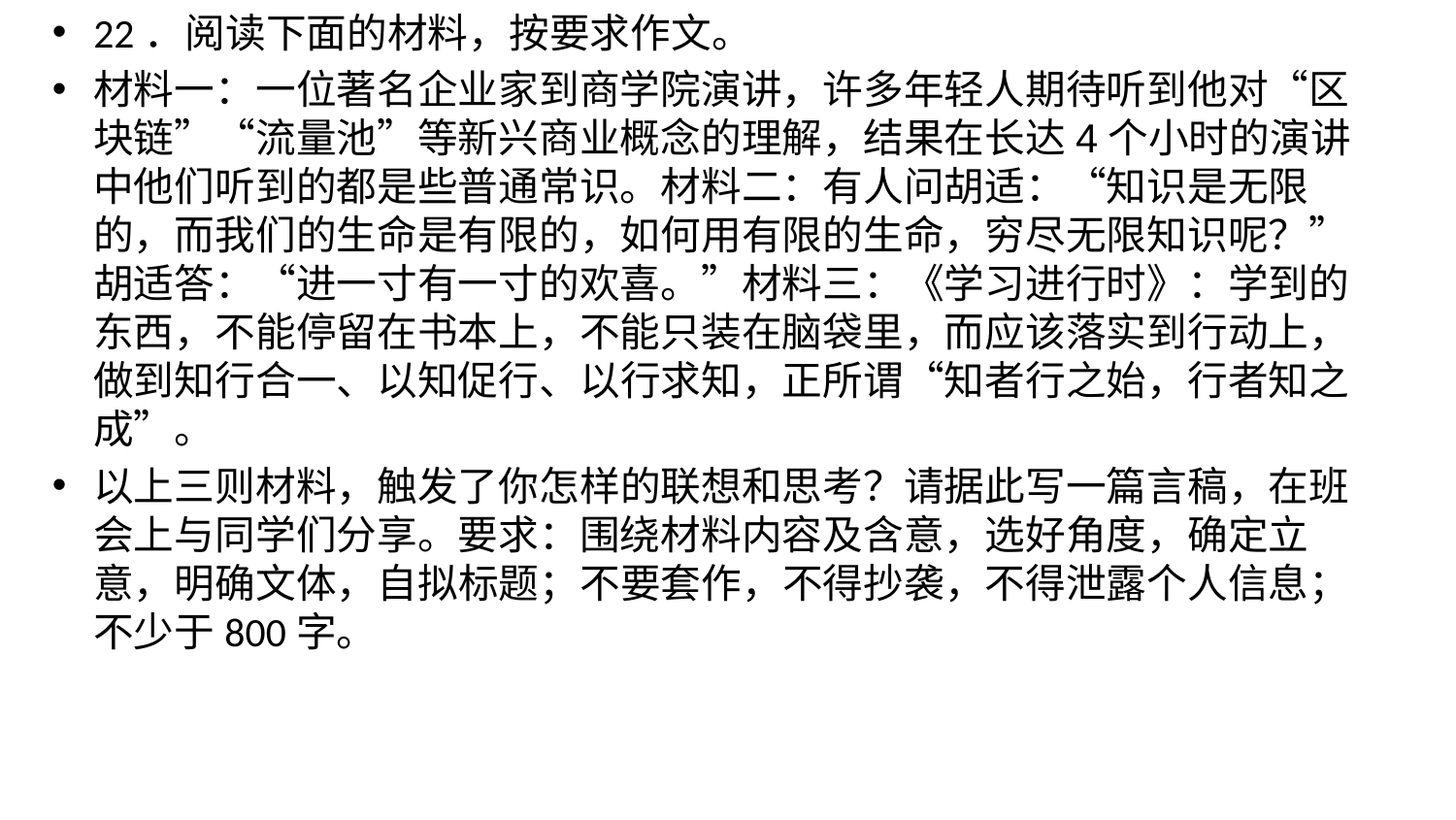

22．阅读下面的材料，按要求作文。
材料一：一位著名企业家到商学院演讲，许多年轻人期待听到他对“区块链”“流量池”等新兴商业概念的理解，结果在长达4个小时的演讲中他们听到的都是些普通常识。材料二：有人问胡适：“知识是无限的，而我们的生命是有限的，如何用有限的生命，穷尽无限知识呢？”胡适答：“进一寸有一寸的欢喜。”材料三：《学习进行时》：学到的东西，不能停留在书本上，不能只装在脑袋里，而应该落实到行动上，做到知行合一、以知促行、以行求知，正所谓“知者行之始，行者知之成”。
以上三则材料，触发了你怎样的联想和思考？请据此写一篇言稿，在班会上与同学们分享。要求：围绕材料内容及含意，选好角度，确定立意，明确文体，自拟标题；不要套作，不得抄袭，不得泄露个人信息；不少于800字。
#